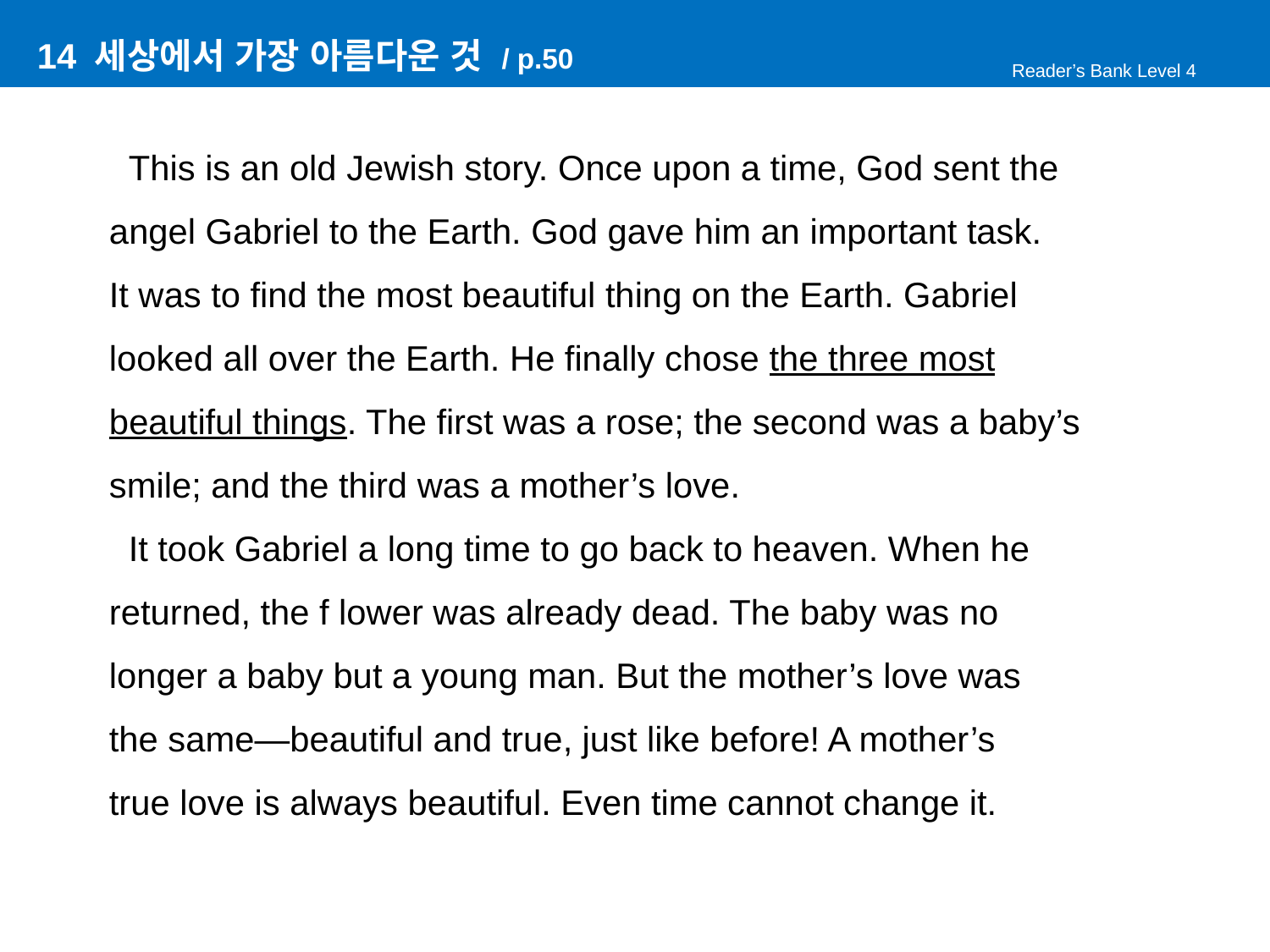

# 14 세상에서 가장 아름다운 것 / p.50
Reader’s Bank Level 4

  This is an old Jewish story. Once upon a time, God sent the
angel Gabriel to the Earth. God gave him an important task.
It was to find the most beautiful thing on the Earth. Gabriel
looked all over the Earth. He finally chose the three most
beautiful things. The first was a rose; the second was a baby’s
smile; and the third was a mother’s love.
  It took Gabriel a long time to go back to heaven. When he
returned, the f lower was already dead. The baby was no
longer a baby but a young man. But the mother’s love was
the same—beautiful and true, just like before! A mother’s
true love is always beautiful. Even time cannot change it.